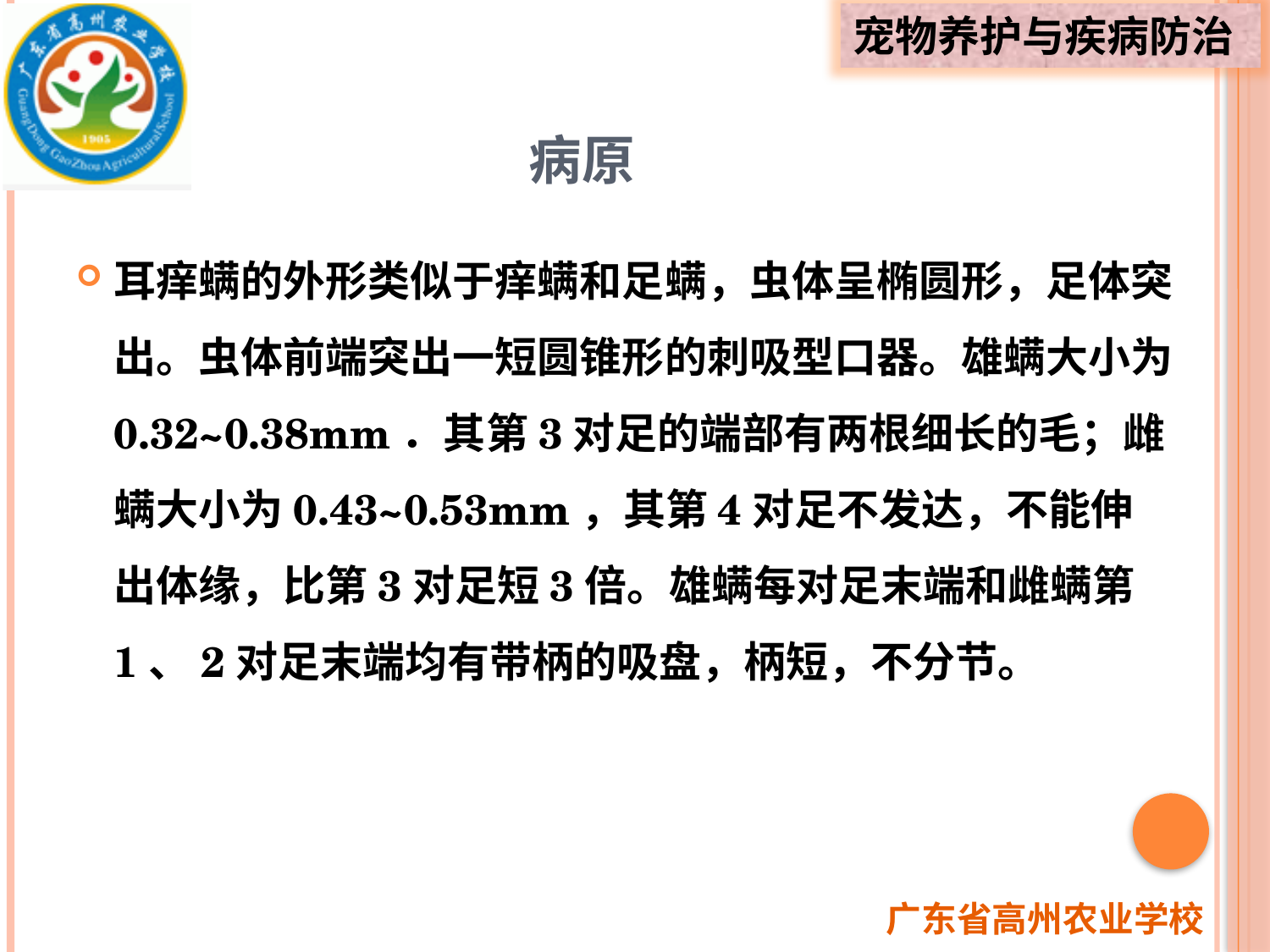

# 病原
耳痒螨的外形类似于痒螨和足螨，虫体呈椭圆形，足体突出。虫体前端突出一短圆锥形的刺吸型口器。雄螨大小为0.32~0.38mm．其第3对足的端部有两根细长的毛；雌螨大小为0.43~0.53mm，其第4对足不发达，不能伸出体缘，比第3对足短3倍。雄螨每对足末端和雌螨第1、2对足末端均有带柄的吸盘，柄短，不分节。